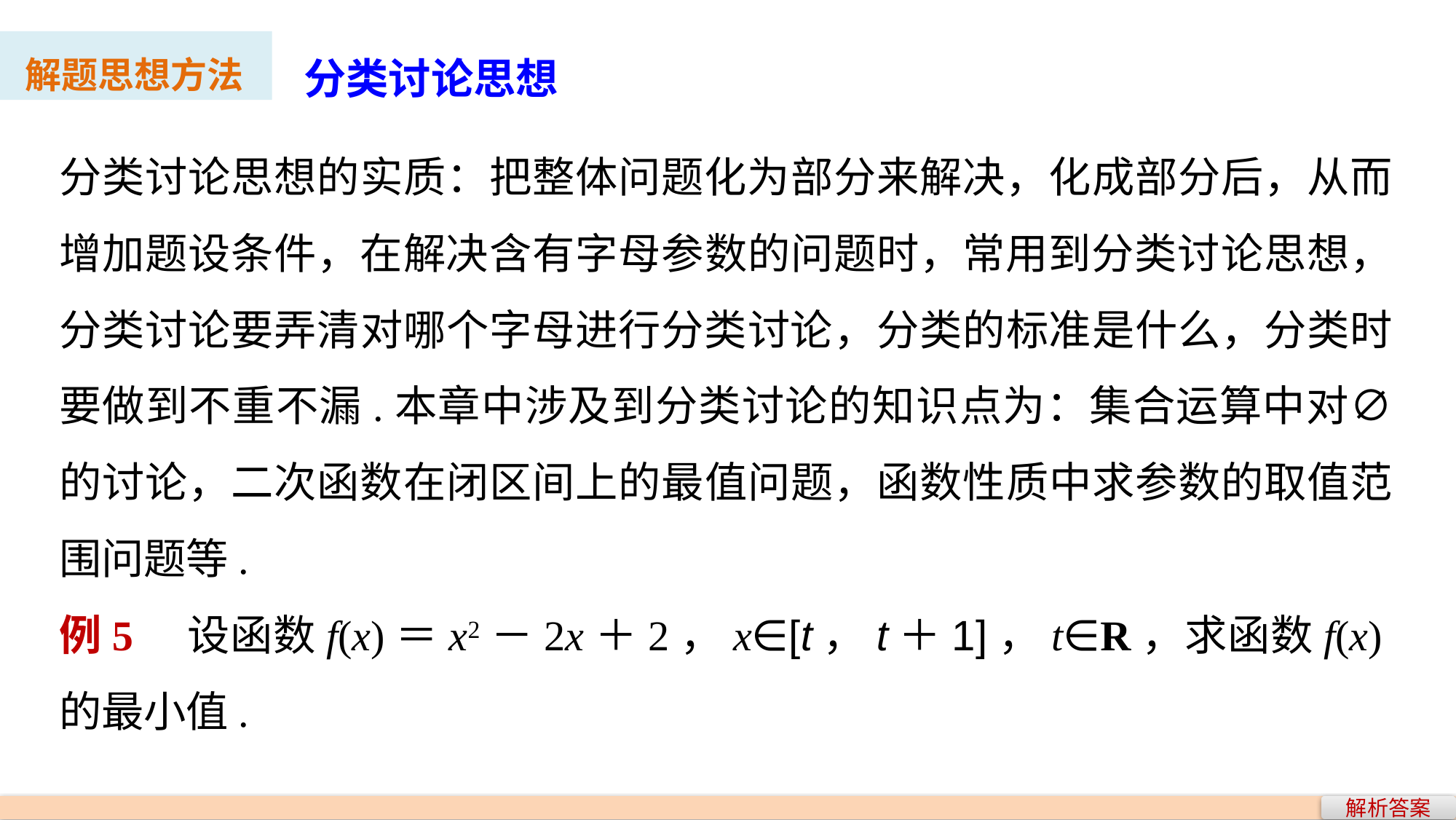

分类讨论思想

解题思想方法
分类讨论思想的实质：把整体问题化为部分来解决，化成部分后，从而增加题设条件，在解决含有字母参数的问题时，常用到分类讨论思想，分类讨论要弄清对哪个字母进行分类讨论，分类的标准是什么，分类时要做到不重不漏.本章中涉及到分类讨论的知识点为：集合运算中对∅的讨论，二次函数在闭区间上的最值问题，函数性质中求参数的取值范围问题等.
例5　设函数f(x)＝x2－2x＋2，x∈[t，t＋1]，t∈R，求函数f(x)的最小值.
解析答案